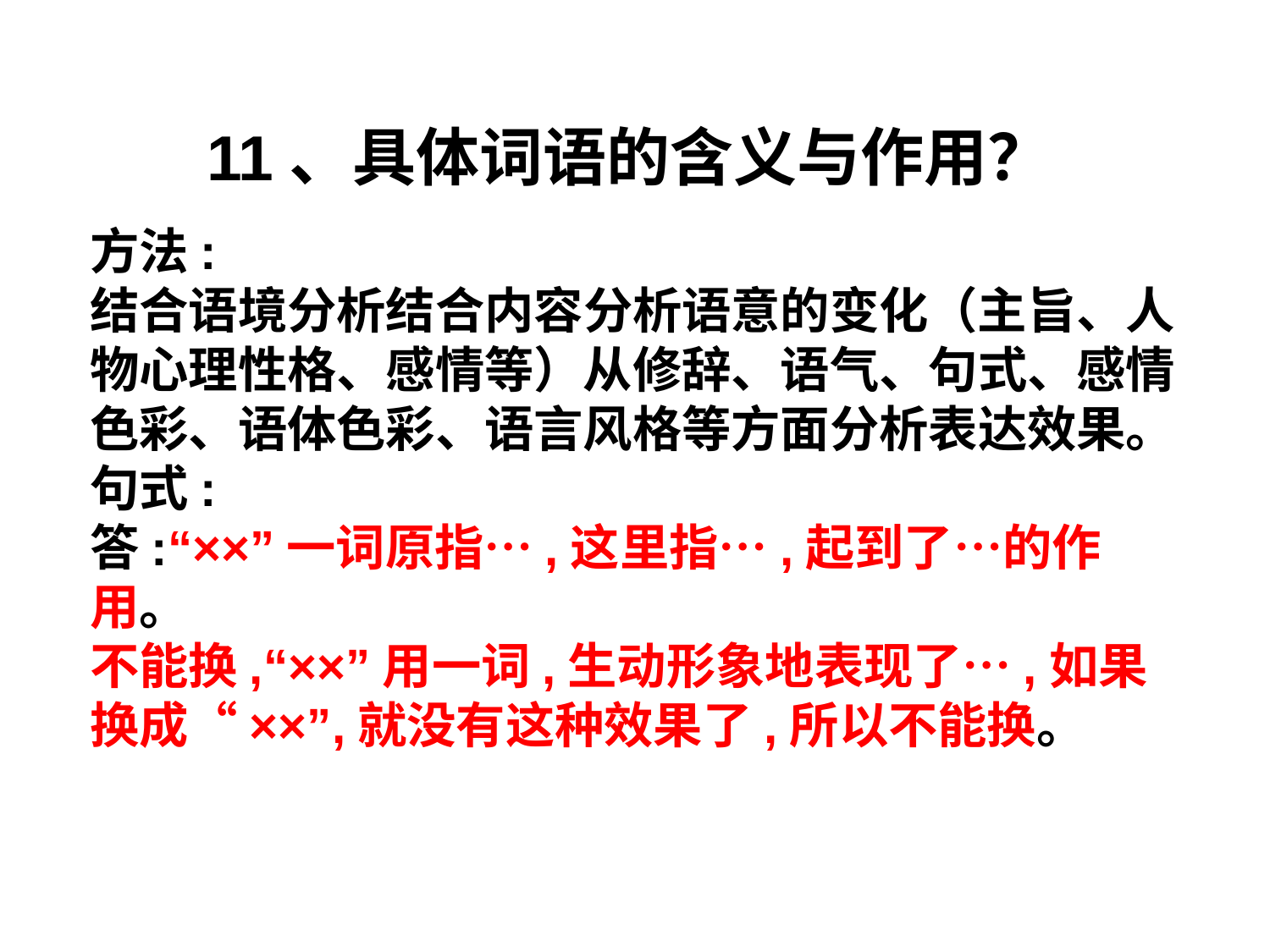

11、具体词语的含义与作用？
方法:
结合语境分析结合内容分析语意的变化（主旨、人物心理性格、感情等）从修辞、语气、句式、感情色彩、语体色彩、语言风格等方面分析表达效果。
句式:
答:“××”一词原指…,这里指…,起到了…的作用。
不能换,“××”用一词,生动形象地表现了…,如果换成“××”,就没有这种效果了,所以不能换。